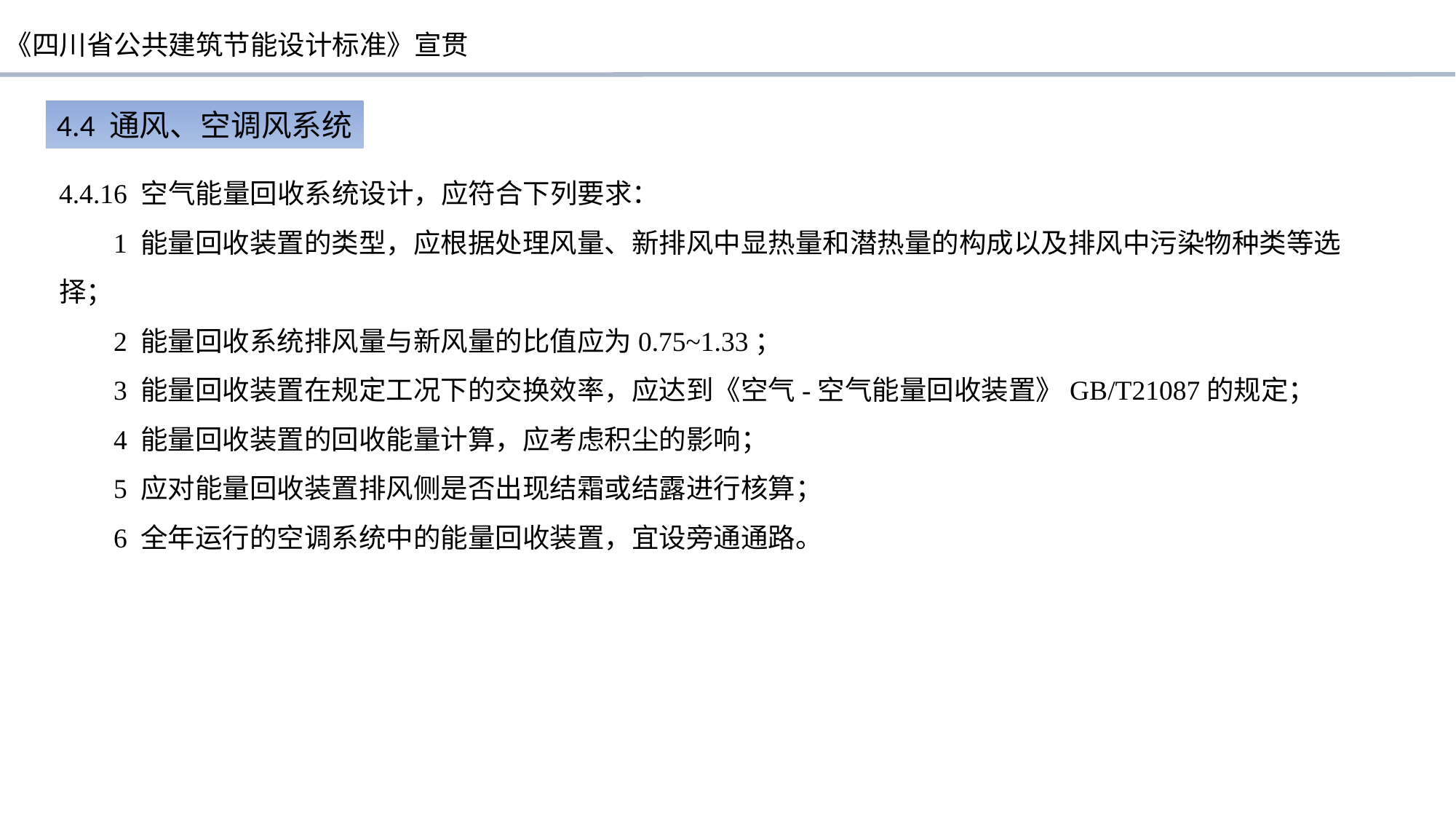

4.4 通风、空调风系统
4.4.16 空气能量回收系统设计，应符合下列要求：
1 能量回收装置的类型，应根据处理风量、新排风中显热量和潜热量的构成以及排风中污染物种类等选择；
2 能量回收系统排风量与新风量的比值应为0.75~1.33；
3 能量回收装置在规定工况下的交换效率，应达到《空气-空气能量回收装置》GB/T21087的规定；
4 能量回收装置的回收能量计算，应考虑积尘的影响；
5 应对能量回收装置排风侧是否出现结霜或结露进行核算；
6 全年运行的空调系统中的能量回收装置，宜设旁通通路。